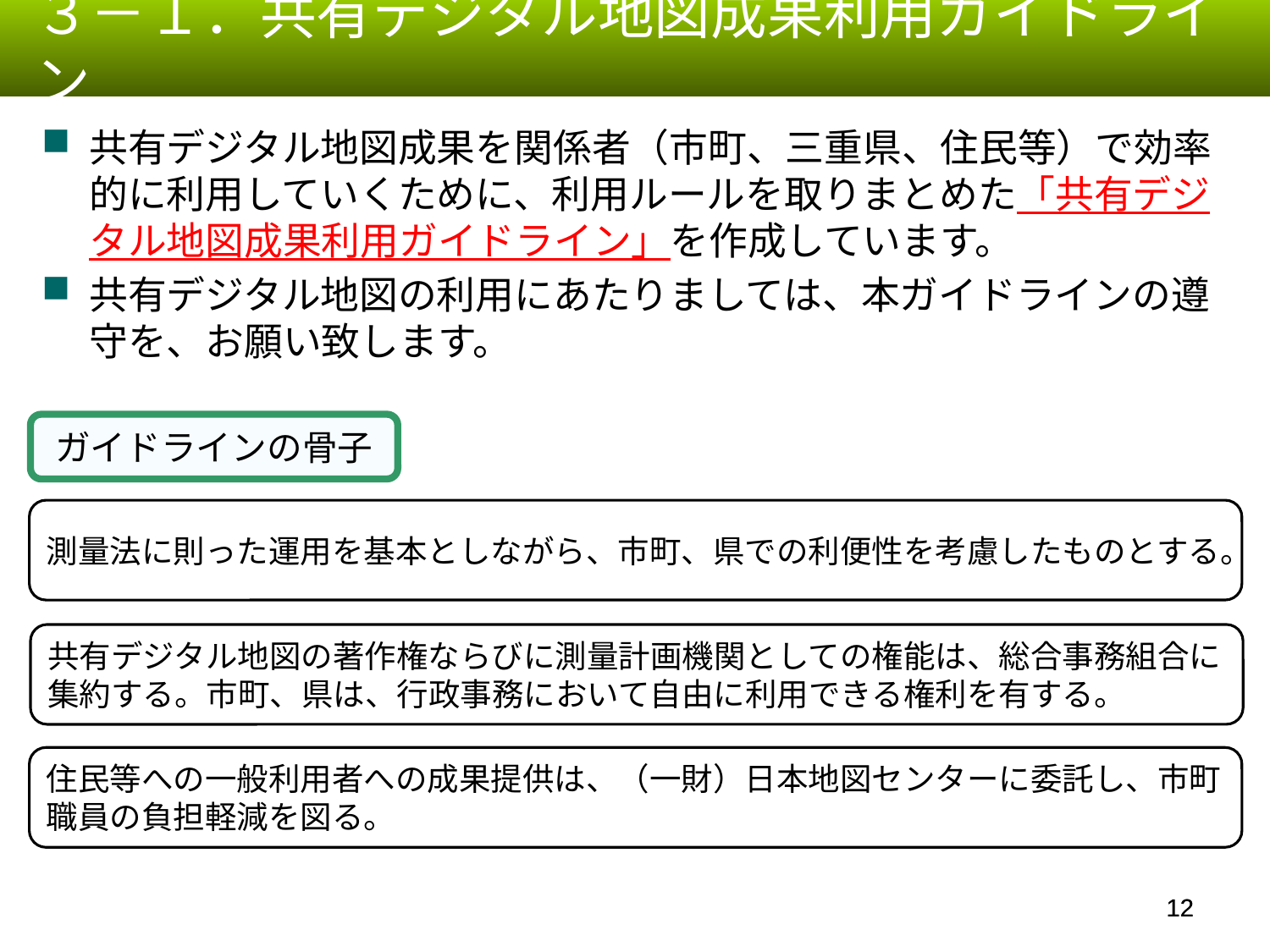

３－１．共有デジタル地図成果利用ガイドライン
共有デジタル地図成果を関係者（市町、三重県、住民等）で効率的に利用していくために、利用ルールを取りまとめた「共有デジタル地図成果利用ガイドライン」を作成しています。
共有デジタル地図の利用にあたりましては、本ガイドラインの遵守を、お願い致します。
ガイドラインの骨子
測量法に則った運用を基本としながら、市町、県での利便性を考慮したものとする。
共有デジタル地図の著作権ならびに測量計画機関としての権能は、総合事務組合に集約する。市町、県は、行政事務において自由に利用できる権利を有する。
住民等への一般利用者への成果提供は、（一財）日本地図センターに委託し、市町職員の負担軽減を図る。
12
12